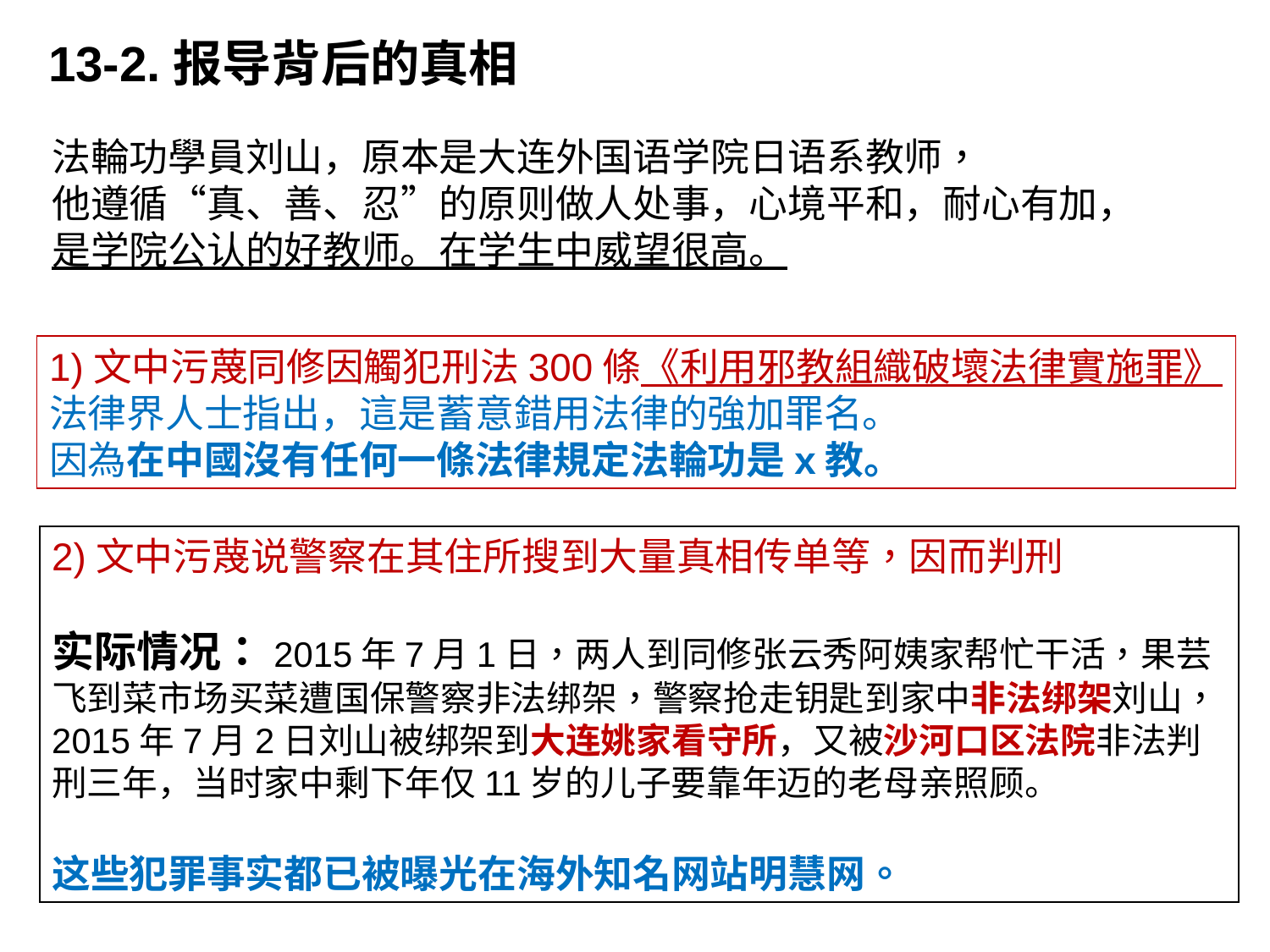

13-2.报导背后的真相
法輪功學員刘山，原本是大连外国语学院日语系教师，
他遵循“真、善、忍”的原则做人处事，心境平和，耐心有加，
是学院公认的好教师。在学生中威望很高。
1)文中污蔑同修因觸犯刑法300條《利用邪教組織破壞法律實施罪》
法律界人士指出，這是蓄意錯用法律的強加罪名。
因為在中國沒有任何一條法律規定法輪功是x教。
2)文中污蔑说警察在其住所搜到大量真相传单等，因而判刑

实际情况：2015年7月1日，两人到同修张云秀阿姨家帮忙干活，果芸飞到菜市场买菜遭国保警察非法绑架，警察抢走钥匙到家中非法绑架刘山，2015年7月2日刘山被绑架到大连姚家看守所，又被沙河口区法院非法判刑三年，当时家中剩下年仅11岁的儿子要靠年迈的老母亲照顾。

这些犯罪事实都已被曝光在海外知名网站明慧网。